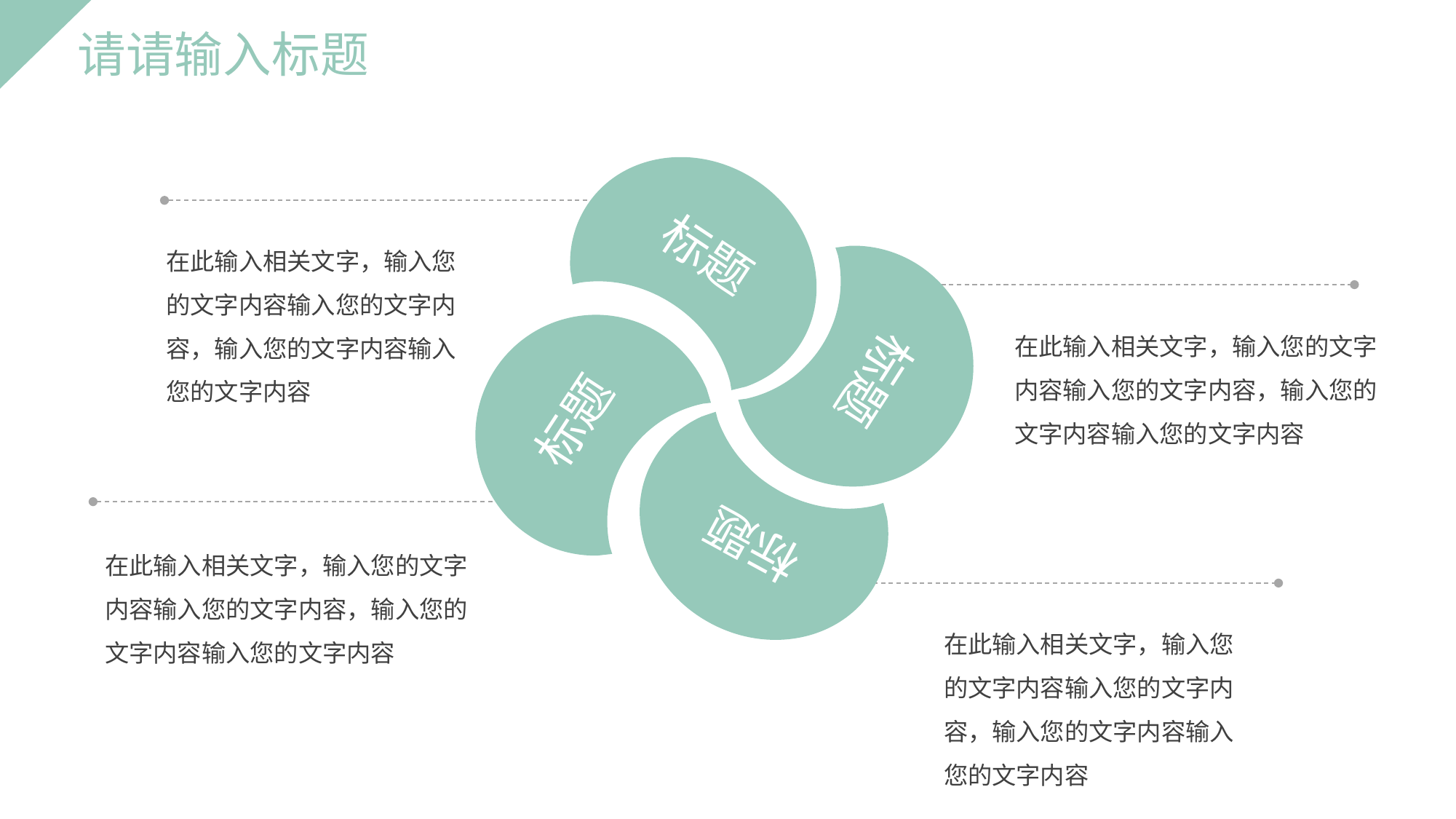

请请输入标题
标题
标题
标题
标题
在此输入相关文字，输入您的文字内容输入您的文字内容，输入您的文字内容输入您的文字内容
在此输入相关文字，输入您的文字内容输入您的文字内容，输入您的文字内容输入您的文字内容
在此输入相关文字，输入您的文字内容输入您的文字内容，输入您的文字内容输入您的文字内容
在此输入相关文字，输入您的文字内容输入您的文字内容，输入您的文字内容输入您的文字内容